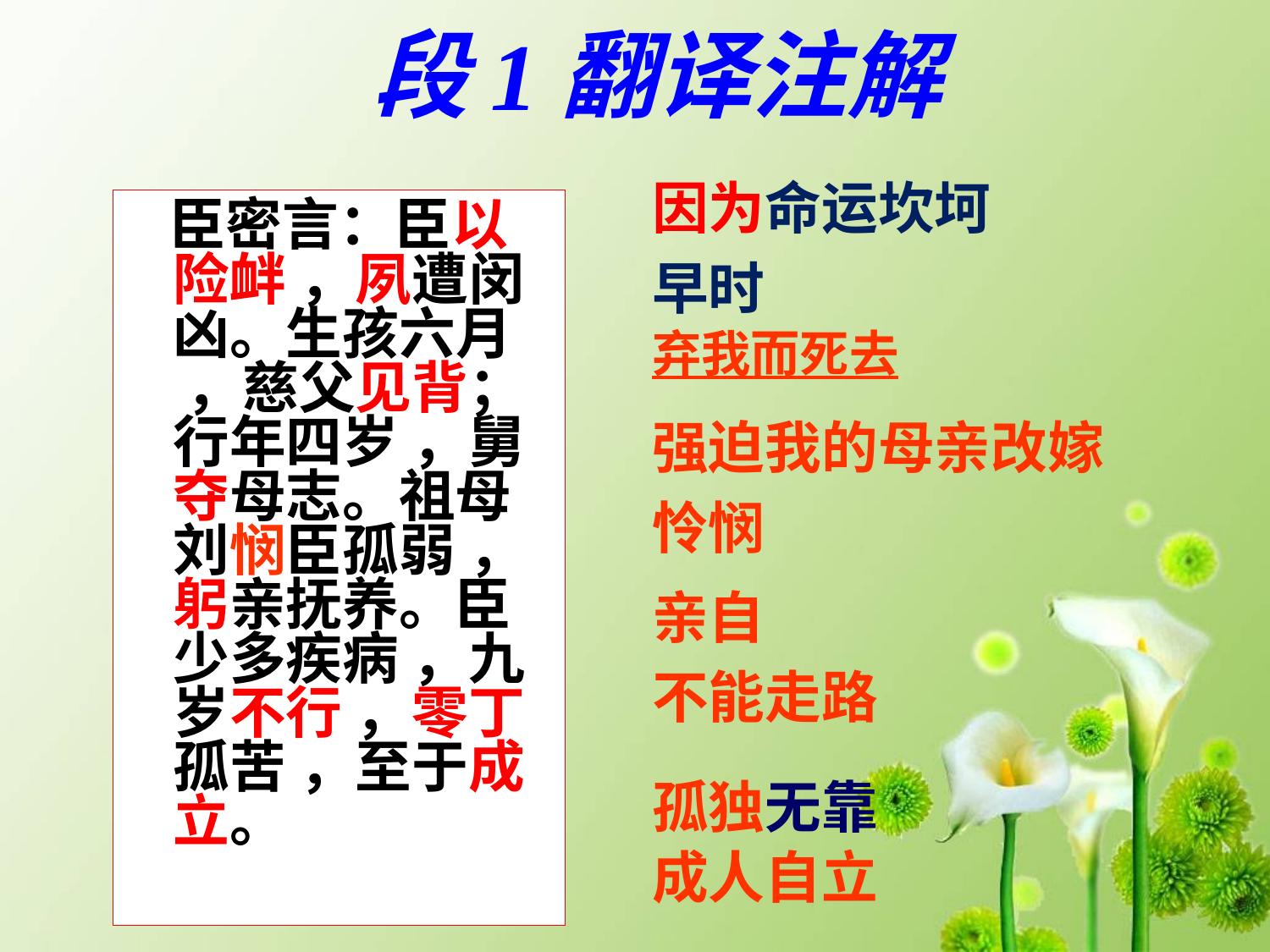

段1翻译注解
因为命运坎坷
  臣密言：臣以险衅 ，夙遭闵凶。生孩六月 ，慈父见背；行年四岁 ，舅夺母志。祖母刘悯臣孤弱 ，躬亲抚养。臣少多疾病 ，九岁不行 ，零丁孤苦 ，至于成立。
早时
弃我而死去
强迫我的母亲改嫁
怜悯
亲自
不能走路
孤独无靠
成人自立